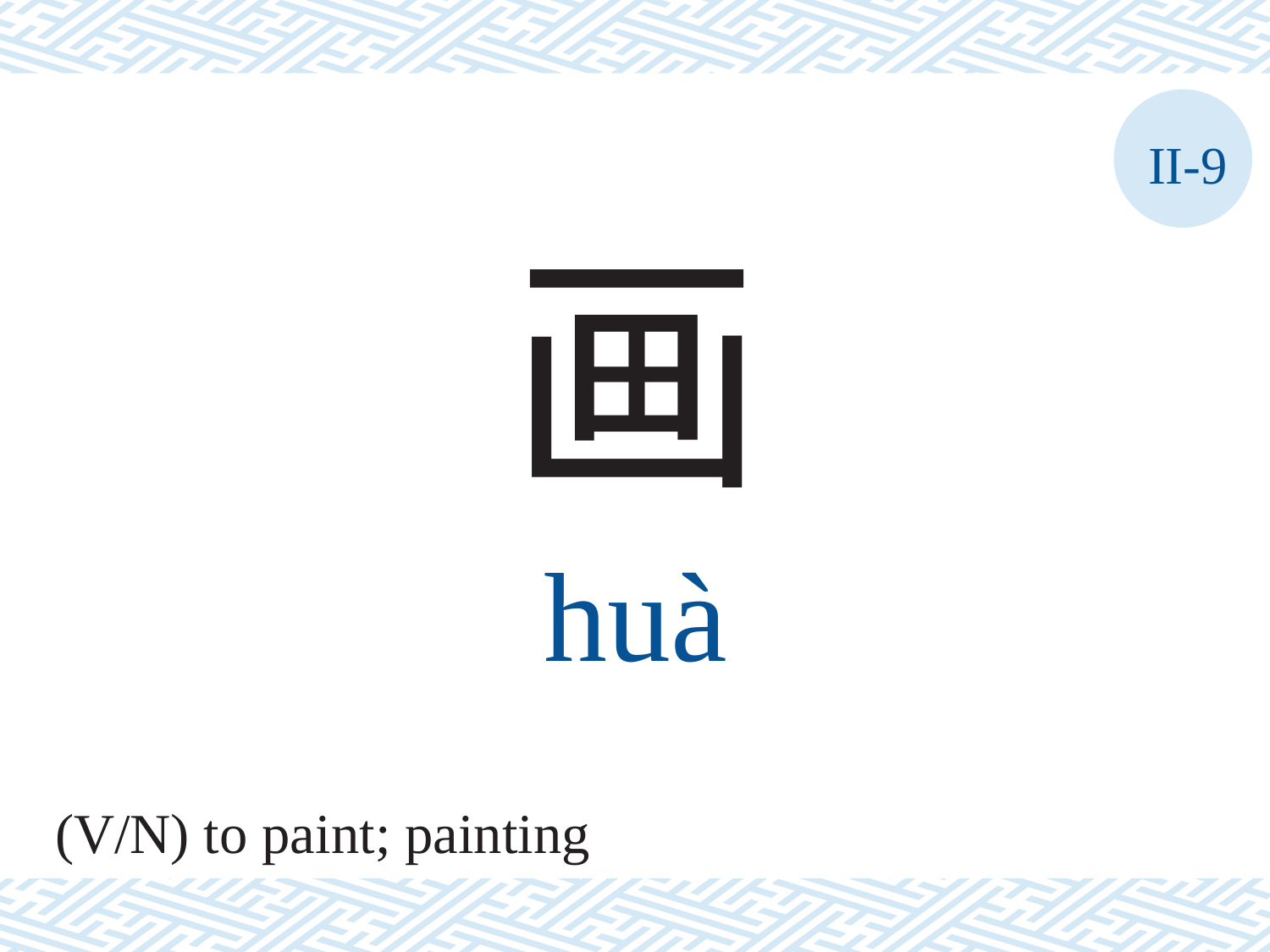

II-9
画
huà
(V/N) to paint; painting